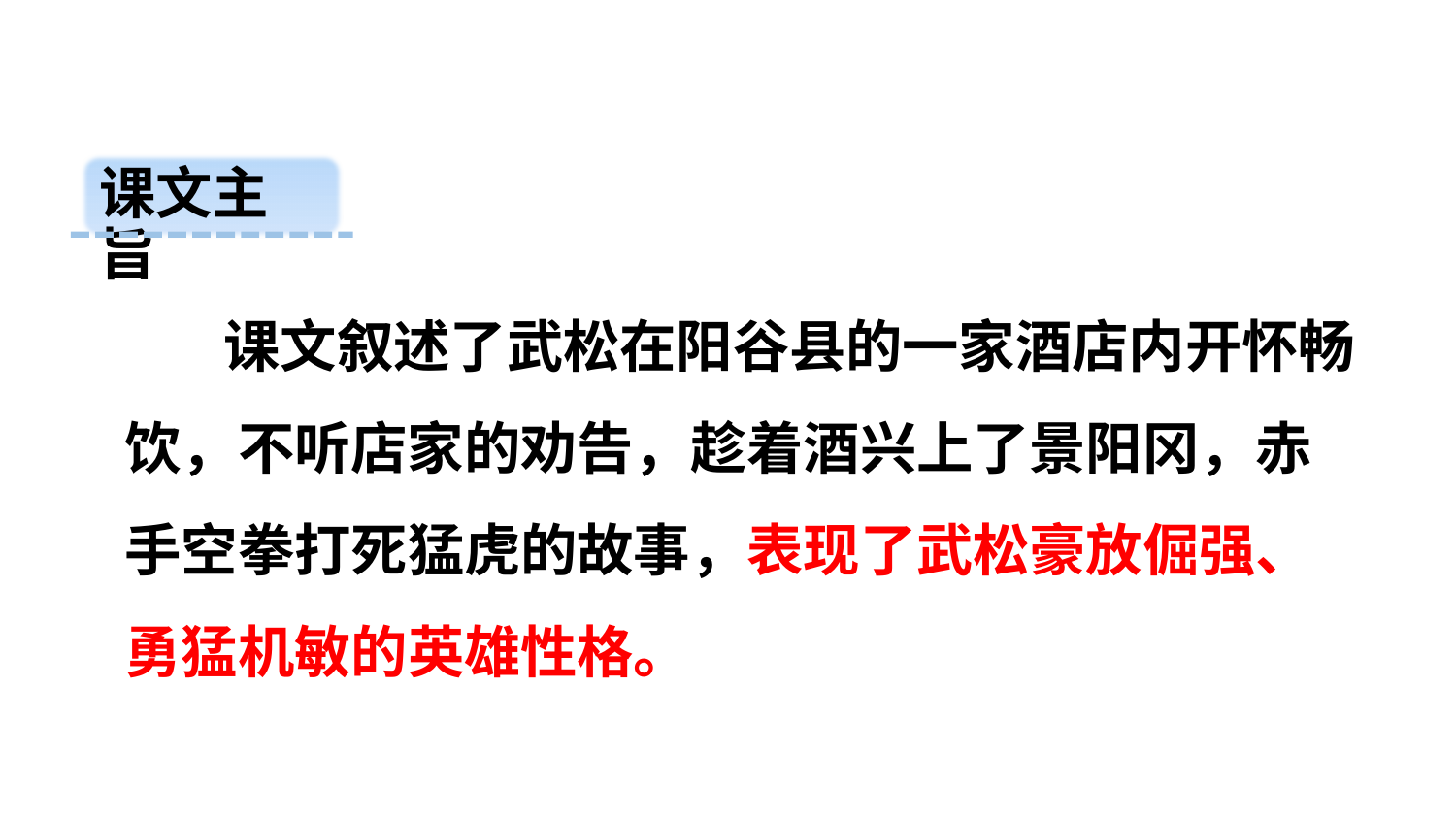

课文主旨

课文叙述了武松在阳谷县的一家酒店内开怀畅饮，不听店家的劝告，趁着酒兴上了景阳冈，赤手空拳打死猛虎的故事，表现了武松豪放倔强、勇猛机敏的英雄性格。